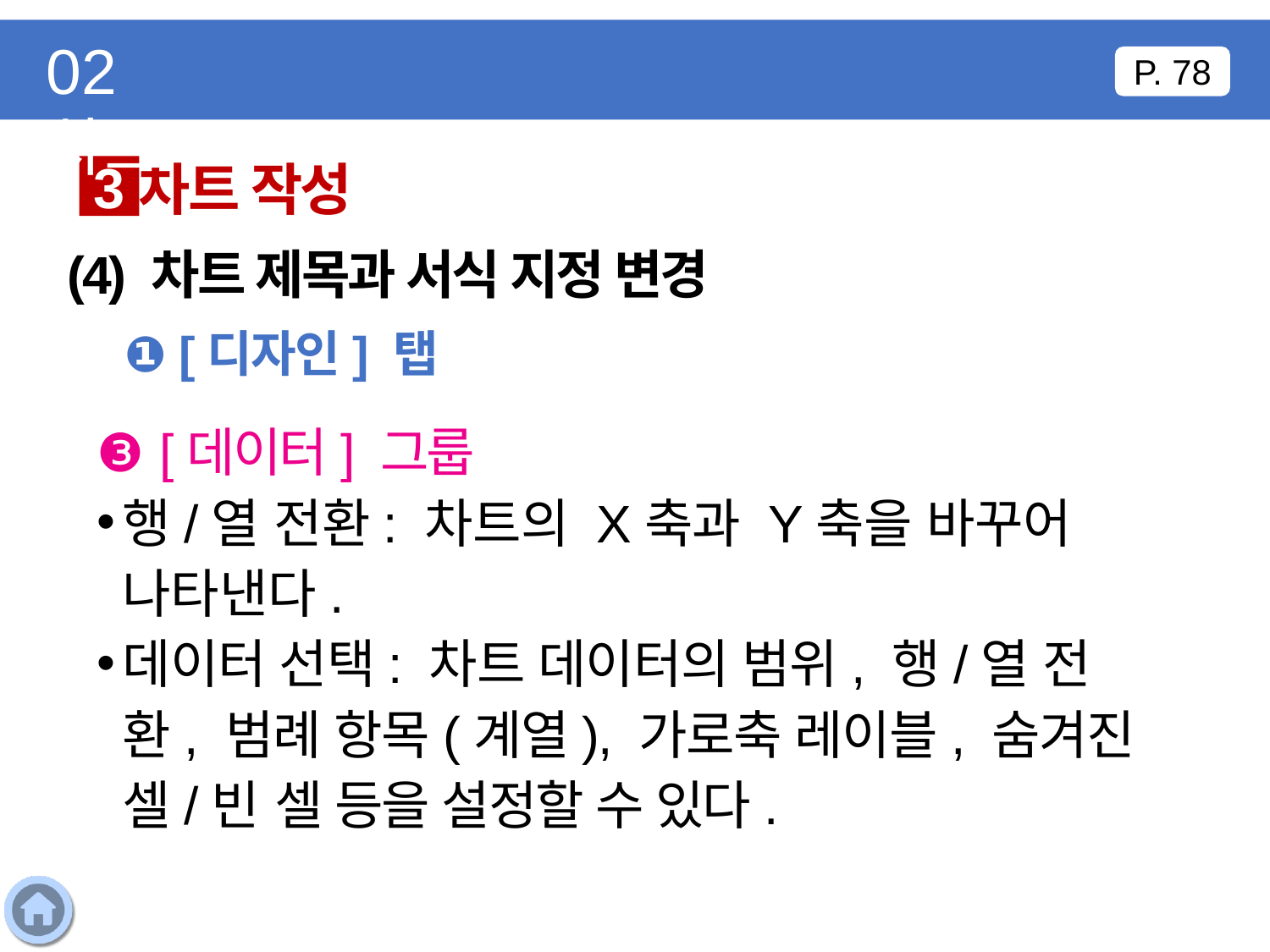

02 차트
P. 78
차트 작성
3
(4) 차트 제목과 서식 지정 변경
❶ [디자인] 탭
❸ [데이터] 그룹
행/열 전환: 차트의 X축과 Y축을 바꾸어 나타낸다.
데이터 선택: 차트 데이터의 범위, 행/열 전환, 범례 항목(계열), 가로축 레이블, 숨겨진 셀/빈 셀 등을 설정할 수 있다.